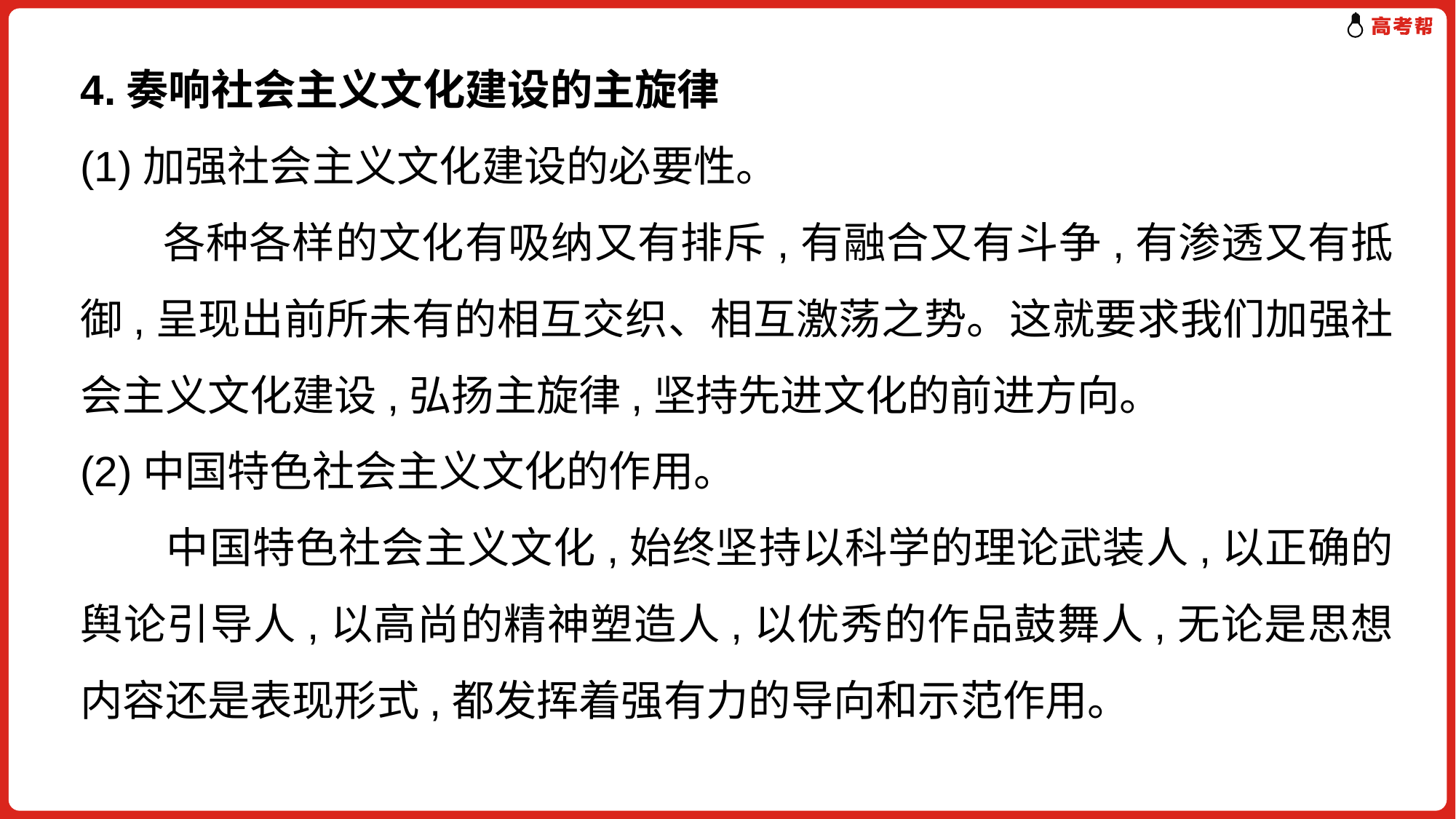

4.奏响社会主义文化建设的主旋律
(1)加强社会主义文化建设的必要性。
       各种各样的文化有吸纳又有排斥,有融合又有斗争,有渗透又有抵御,呈现出前所未有的相互交织、相互激荡之势。这就要求我们加强社会主义文化建设,弘扬主旋律,坚持先进文化的前进方向。
(2)中国特色社会主义文化的作用。
　　中国特色社会主义文化,始终坚持以科学的理论武装人,以正确的舆论引导人,以高尚的精神塑造人,以优秀的作品鼓舞人,无论是思想内容还是表现形式,都发挥着强有力的导向和示范作用。